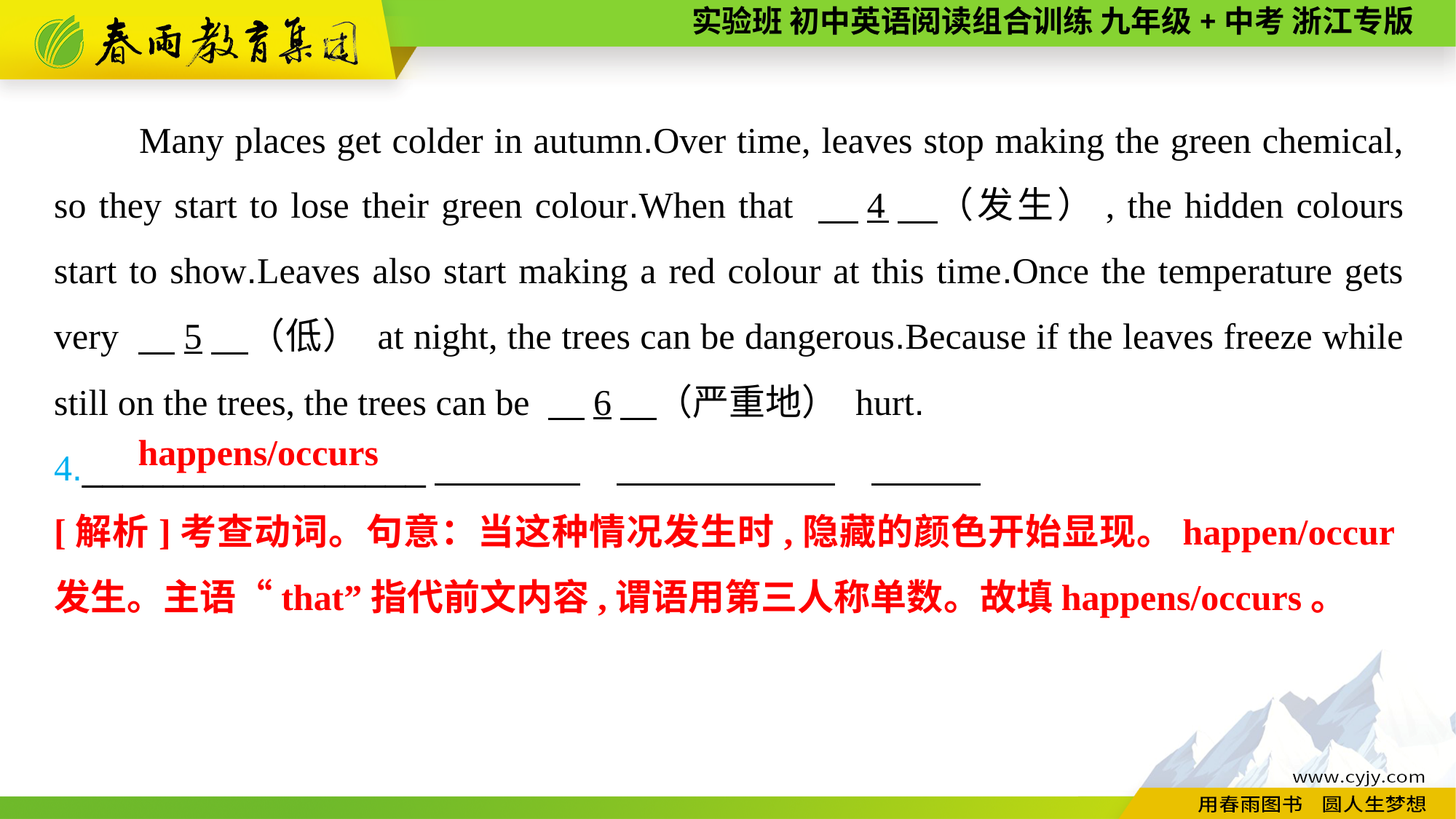

Many places get colder in autumn.Over time, leaves stop making the green chemical, so they start to lose their green colour.When that 　4　（发生）, the hidden colours start to show.Leaves also start making a red colour at this time.Once the temperature gets very 　5　（低） at night, the trees can be dangerous.Because if the leaves freeze while still on the trees, the trees can be 　6　（严重地） hurt.
4._________________
happens/occurs
[解析]考查动词。句意：当这种情况发生时,隐藏的颜色开始显现。happen/occur发生。主语“that”指代前文内容,谓语用第三人称单数。故填happens/occurs。